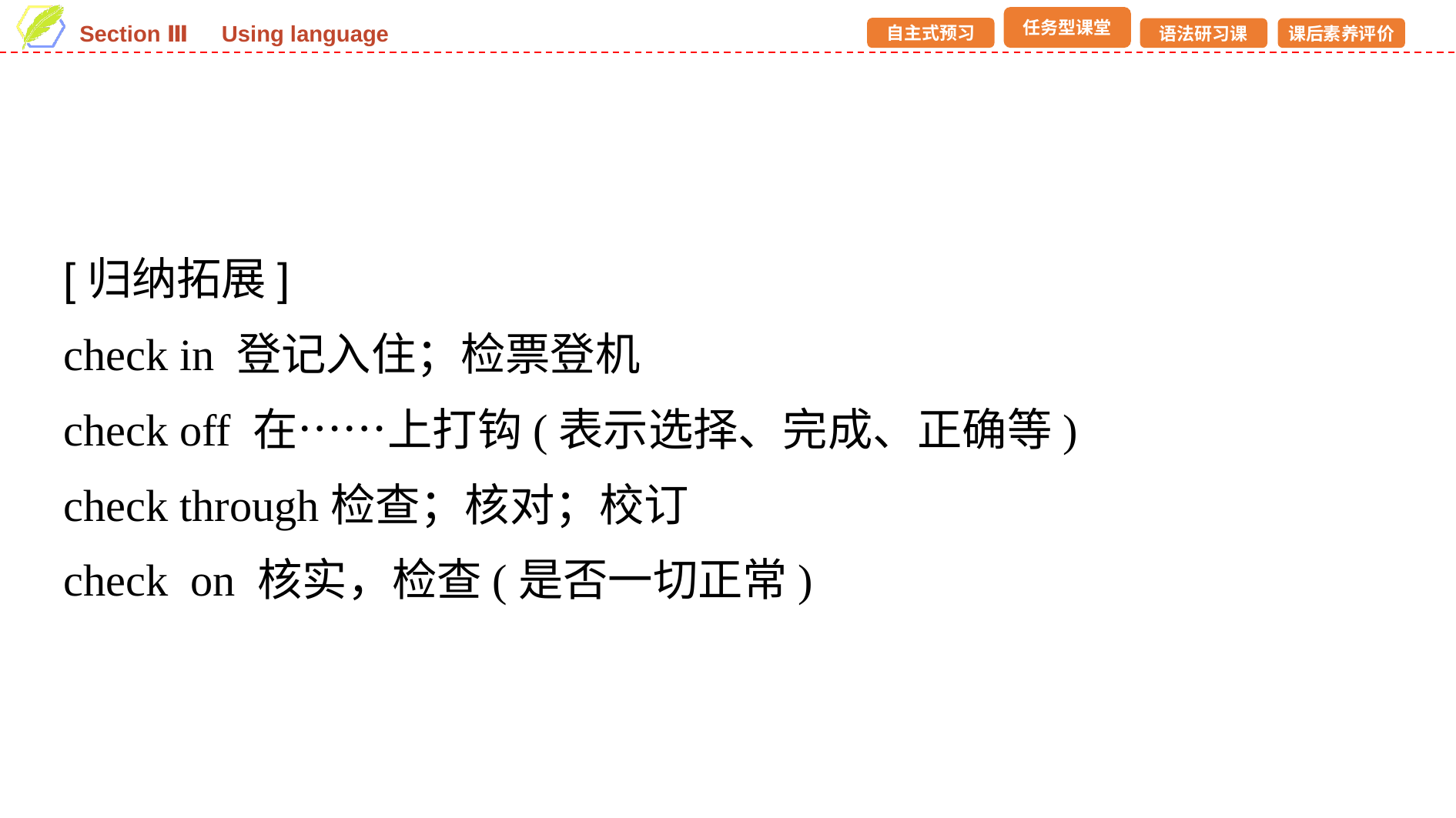

[归纳拓展]
check in 登记入住；检票登机
check off 在……上打钩(表示选择、完成、正确等)
check through检查；核对；校订
check  on 核实，检查(是否一切正常)